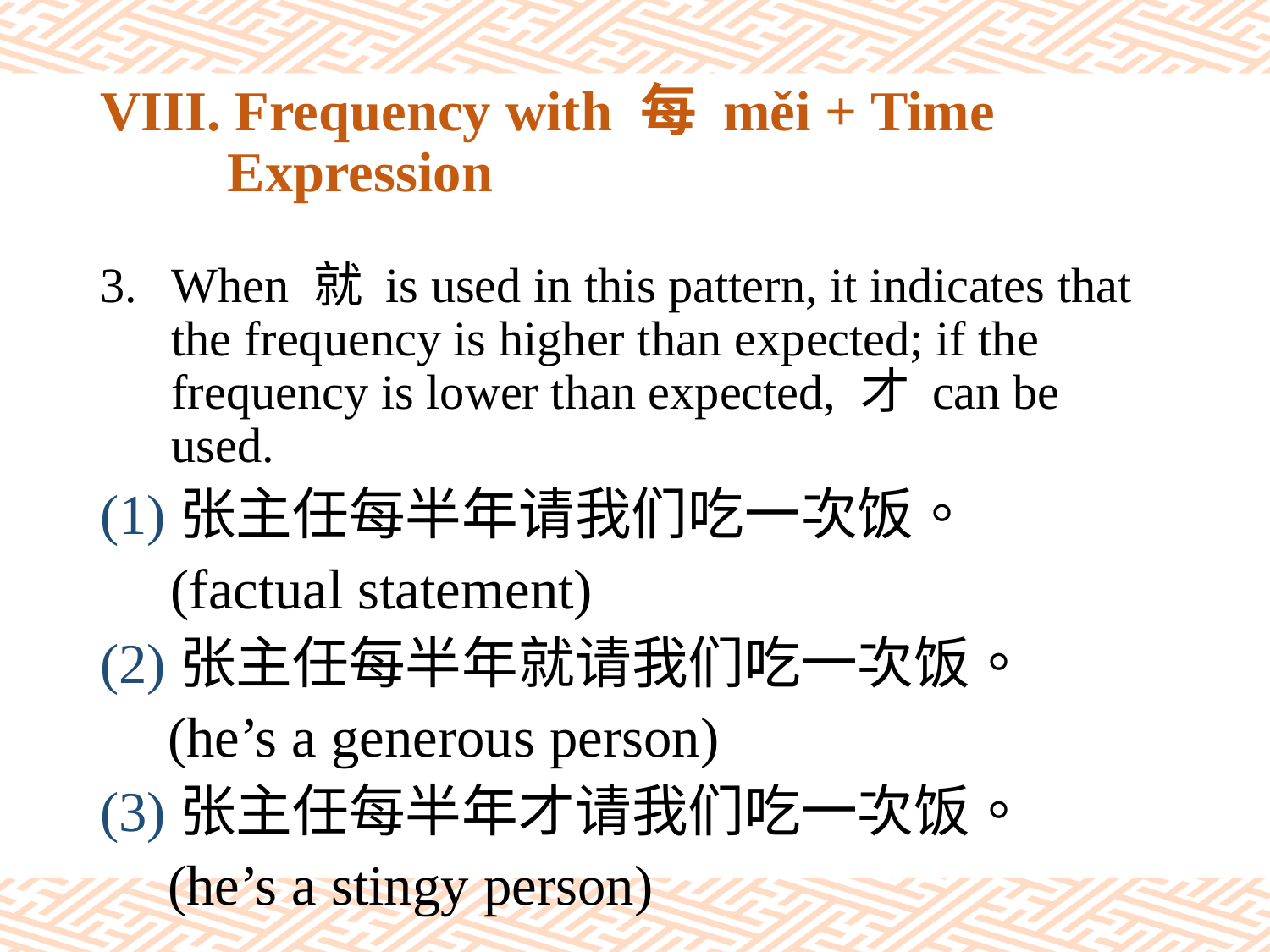

# VIII. Frequency with 每 měi + Time Expression
When 就 is used in this pattern, it indicates that the frequency is higher than expected; if the frequency is lower than expected, 才 can be used.
(1)张主任每半年请我们吃一次饭。
     (factual statement)
(2)张主任每半年就请我们吃一次饭。
  (he’s a generous person)
(3)张主任每半年才请我们吃一次饭。
  (he’s a stingy person)